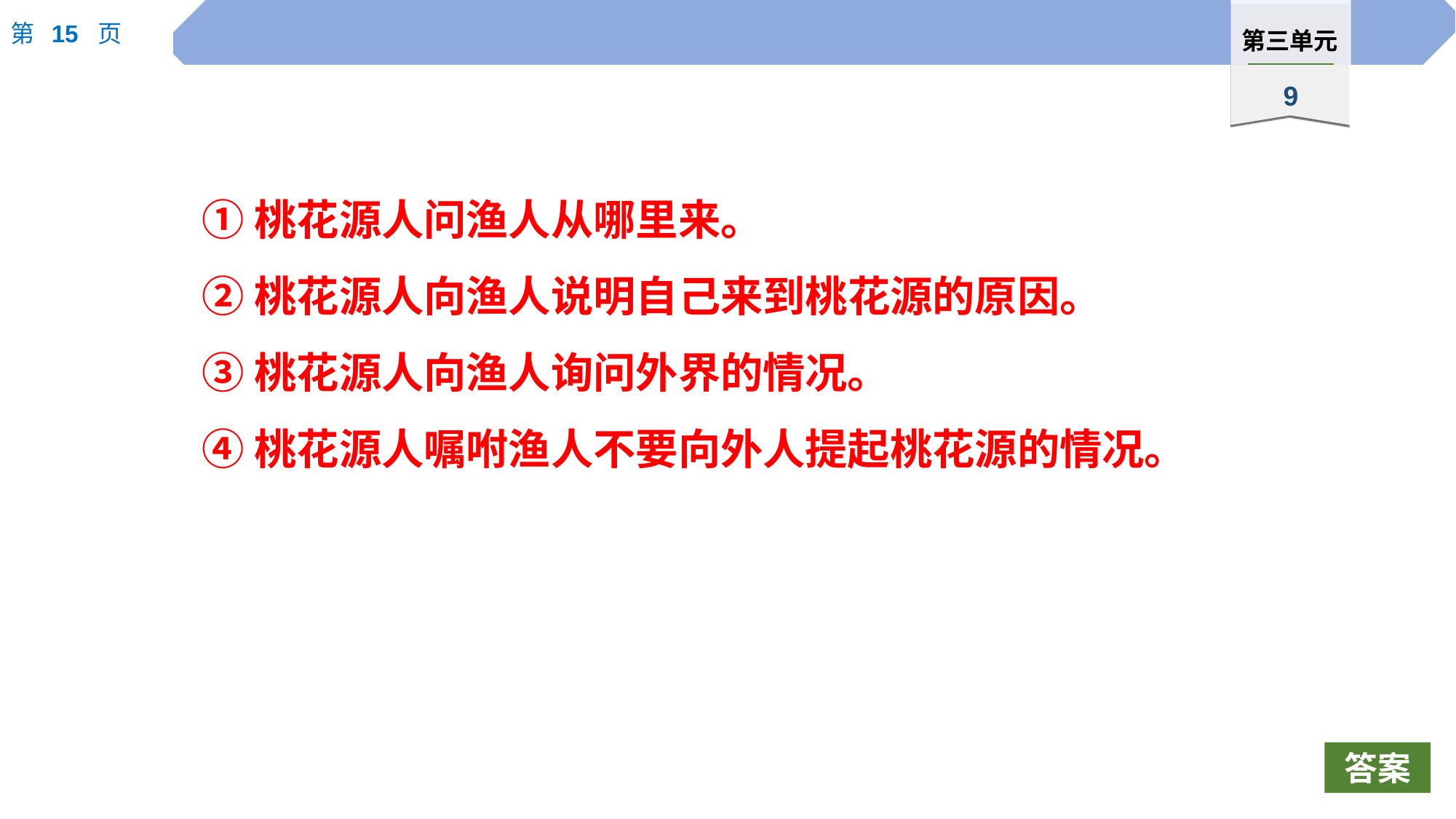

①桃花源人问渔人从哪里来。
②桃花源人向渔人说明自己来到桃花源的原因。
③桃花源人向渔人询问外界的情况。
④桃花源人嘱咐渔人不要向外人提起桃花源的情况。
答案